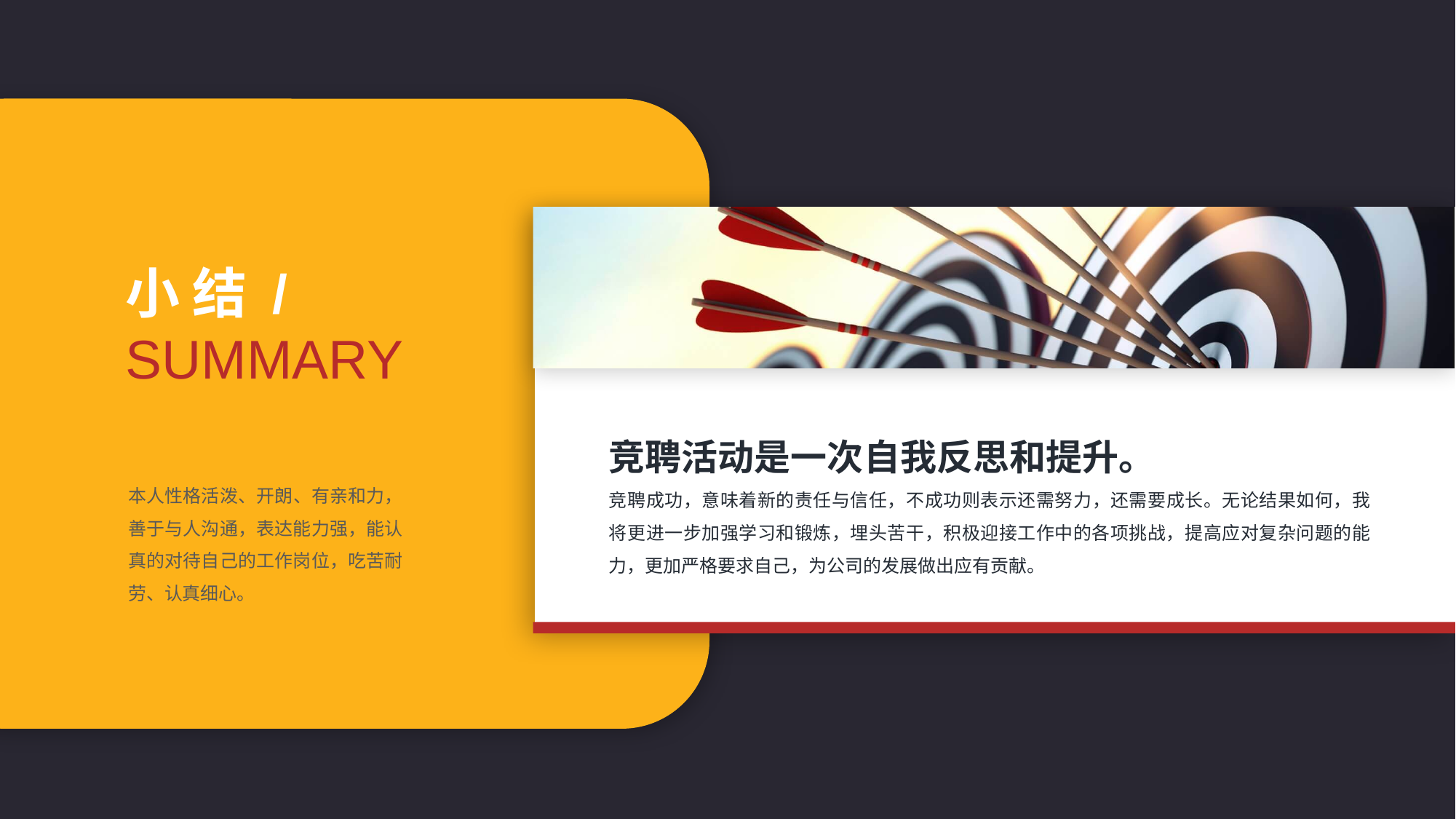

竞聘活动是一次自我反思和提升。
竞聘成功，意味着新的责任与信任，不成功则表示还需努力，还需要成长。无论结果如何，我将更进一步加强学习和锻炼，埋头苦干，积极迎接工作中的各项挑战，提高应对复杂问题的能力，更加严格要求自己，为公司的发展做出应有贡献。

小 结 / SUMMARY

本人性格活泼、开朗、有亲和力，善于与人沟通，表达能力强，能认真的对待自己的工作岗位，吃苦耐劳、认真细心。